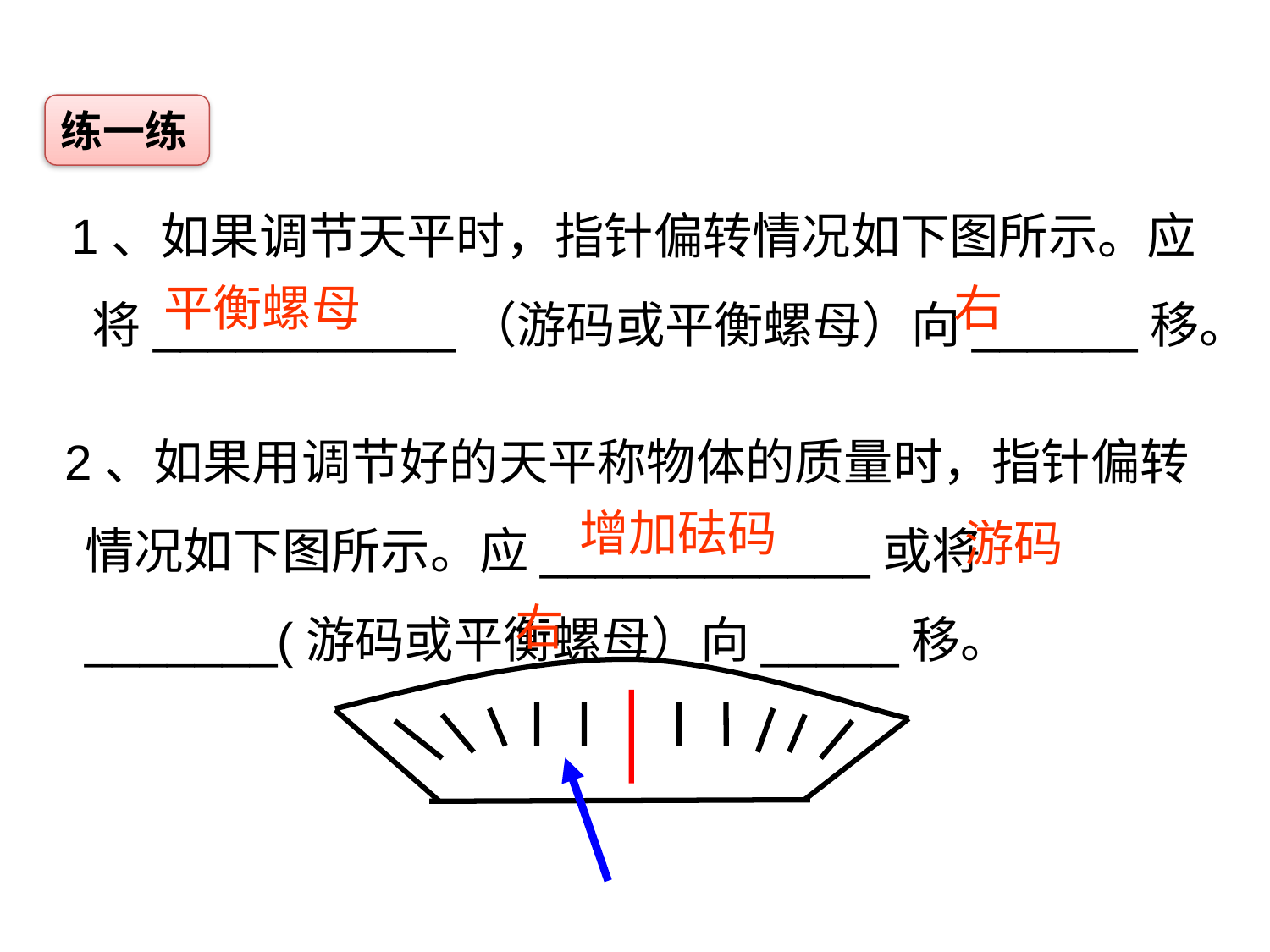

练一练
  1、如果调节天平时，指针偏转情况如下图所示。应将___________（游码或平衡螺母）向______移。
平衡螺母
右
  2、如果用调节好的天平称物体的质量时，指针偏转情况如下图所示。应____________或将_______(游码或平衡螺母）向_____移。
增加砝码
游码
右